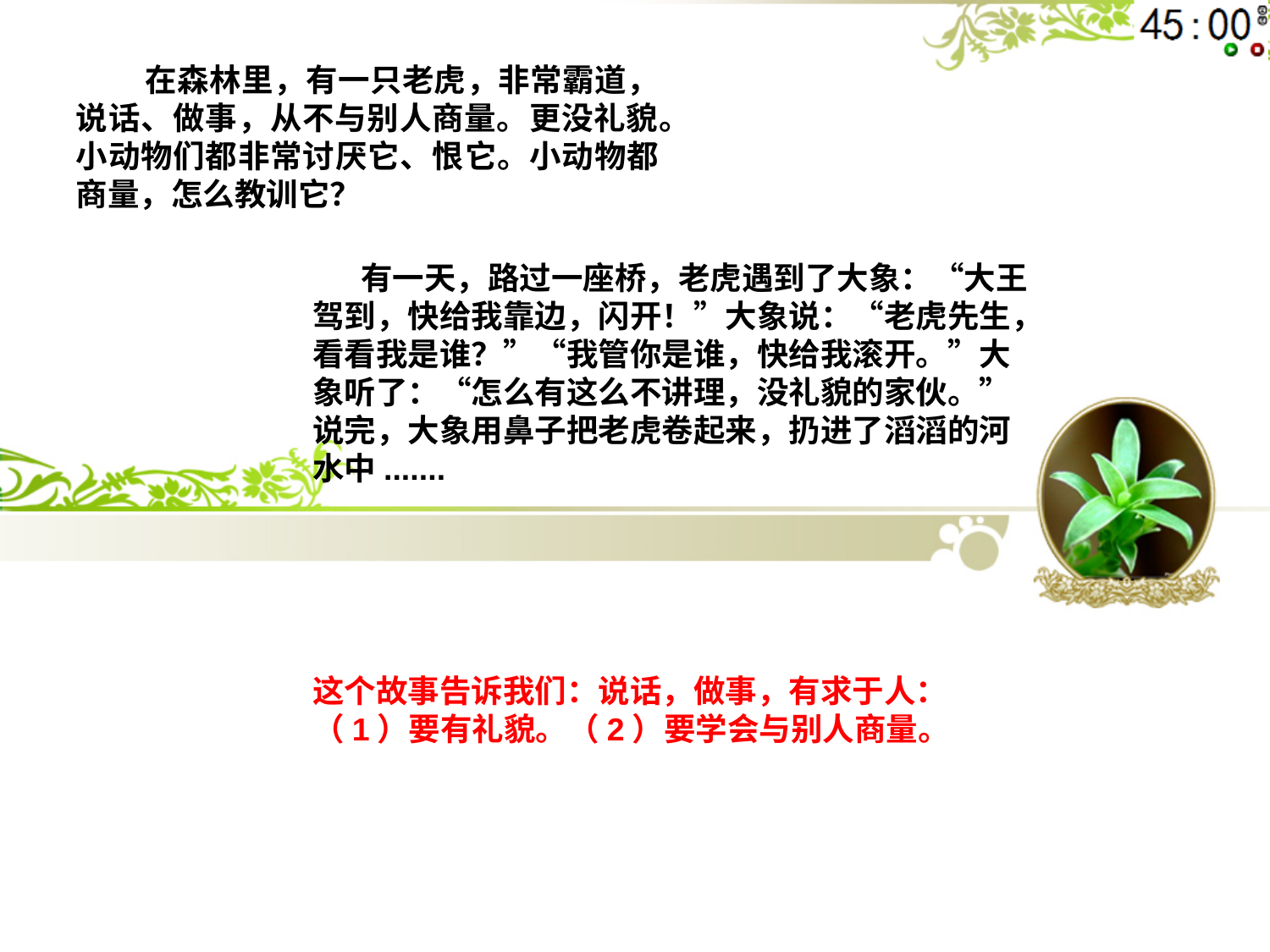

在森林里，有一只老虎，非常霸道，说话、做事，从不与别人商量。更没礼貌。小动物们都非常讨厌它、恨它。小动物都商量，怎么教训它？
        有一天，路过一座桥，老虎遇到了大象：“大王驾到，快给我靠边，闪开！”大象说：“老虎先生，看看我是谁？”“我管你是谁，快给我滚开。”大象听了：“怎么有这么不讲理，没礼貌的家伙。”说完，大象用鼻子把老虎卷起来，扔进了滔滔的河水中.......
这个故事告诉我们：说话，做事，有求于人：
（1）要有礼貌。（2）要学会与别人商量。